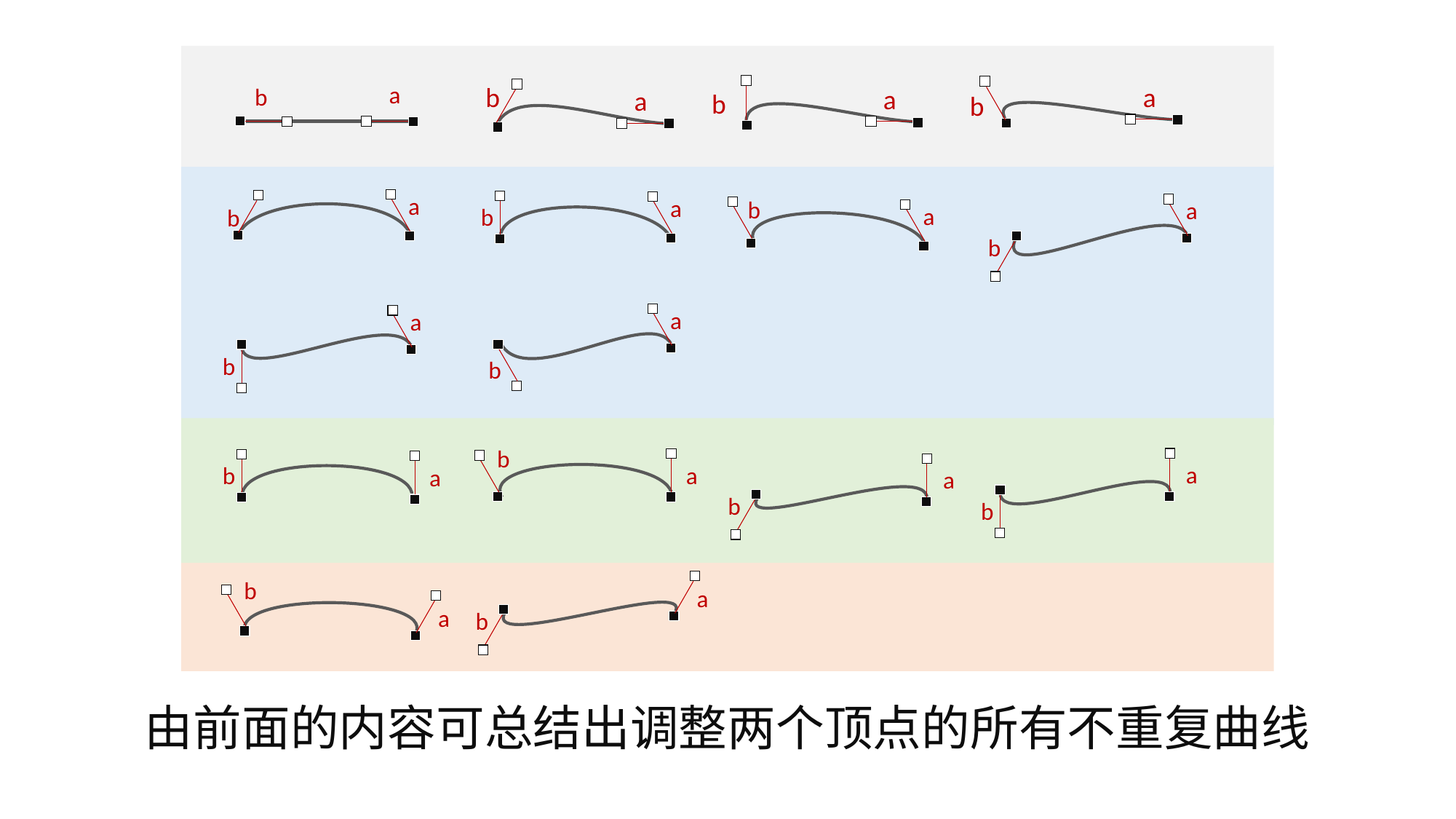

a
b

b

a

b

a

b

a

a

b

a

b

a

a

b

b

a

a

b

b

b

a

a

a

b

a

b

b

b

a

a

b

由前面的内容可总结出调整两个顶点的所有不重复曲线